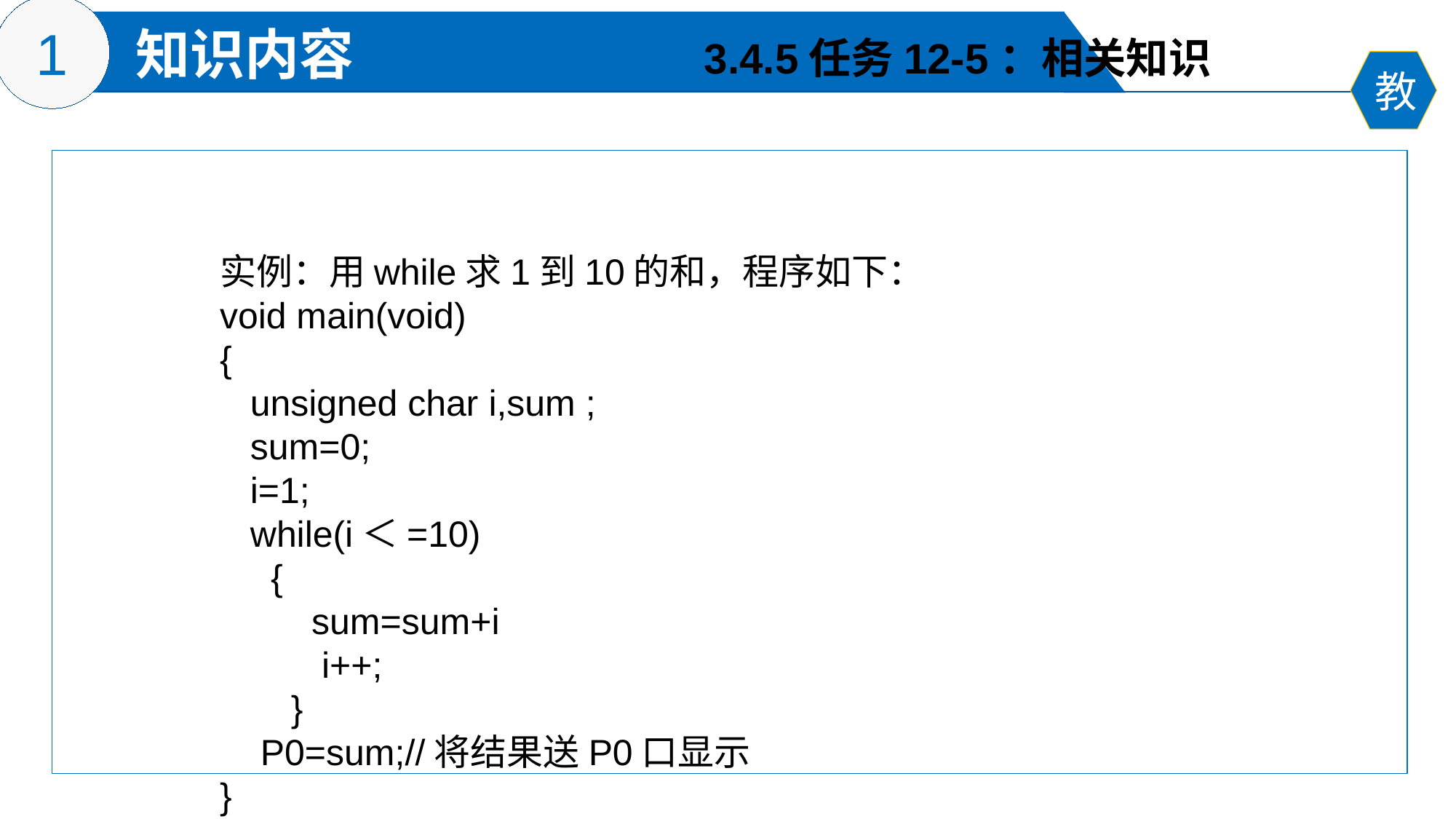

3.4.5任务12-5：相关知识

实例：用while求1到10的和，程序如下：
void main(void)
{
   unsigned char i,sum ;
   sum=0;
   i=1;
   while(i＜=10)
     {
         sum=sum+i
          i++;
       }
    P0=sum;//将结果送P0口显示
}